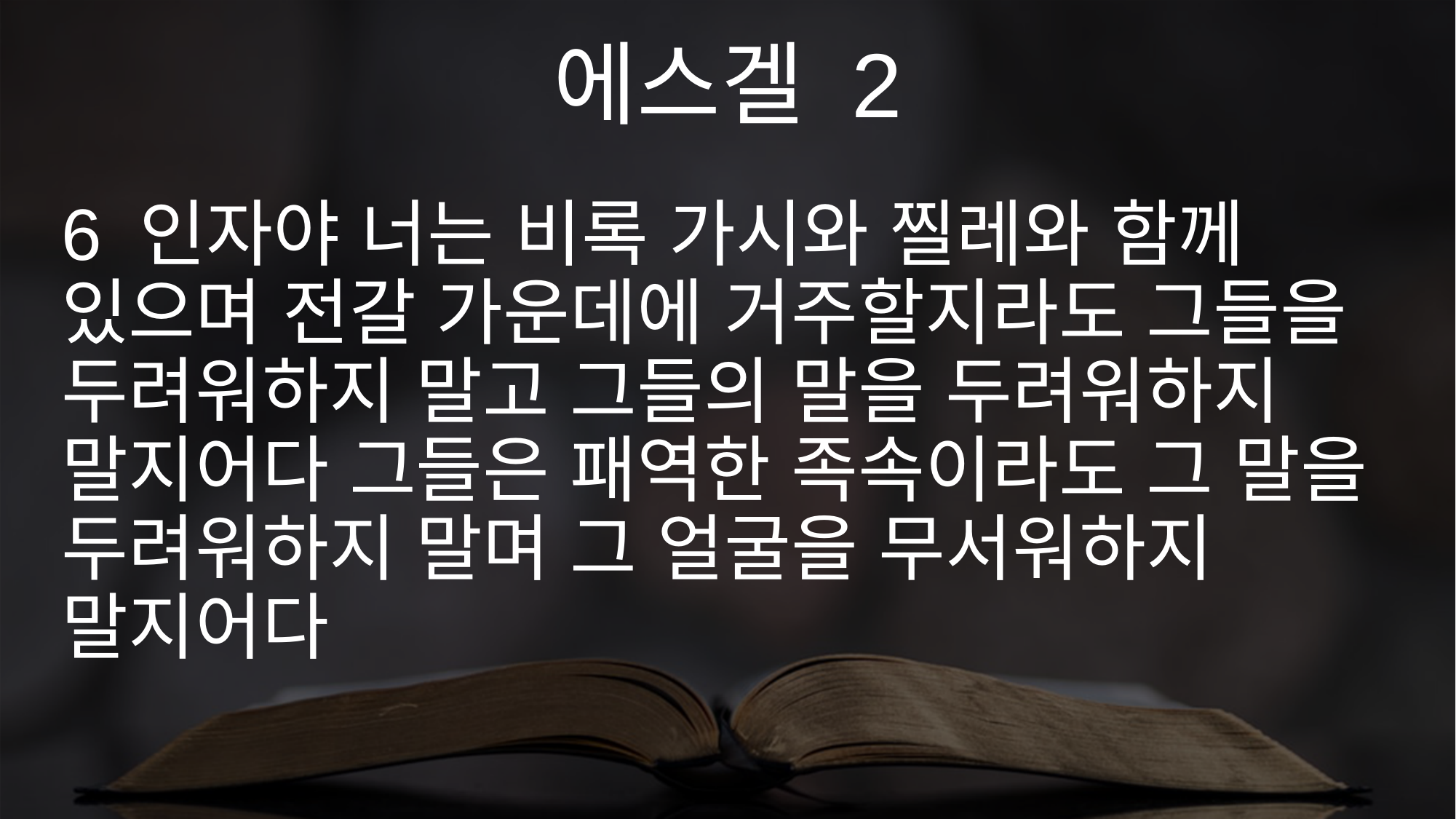

에스겔 2
6 인자야 너는 비록 가시와 찔레와 함께 있으며 전갈 가운데에 거주할지라도 그들을 두려워하지 말고 그들의 말을 두려워하지 말지어다 그들은 패역한 족속이라도 그 말을 두려워하지 말며 그 얼굴을 무서워하지 말지어다